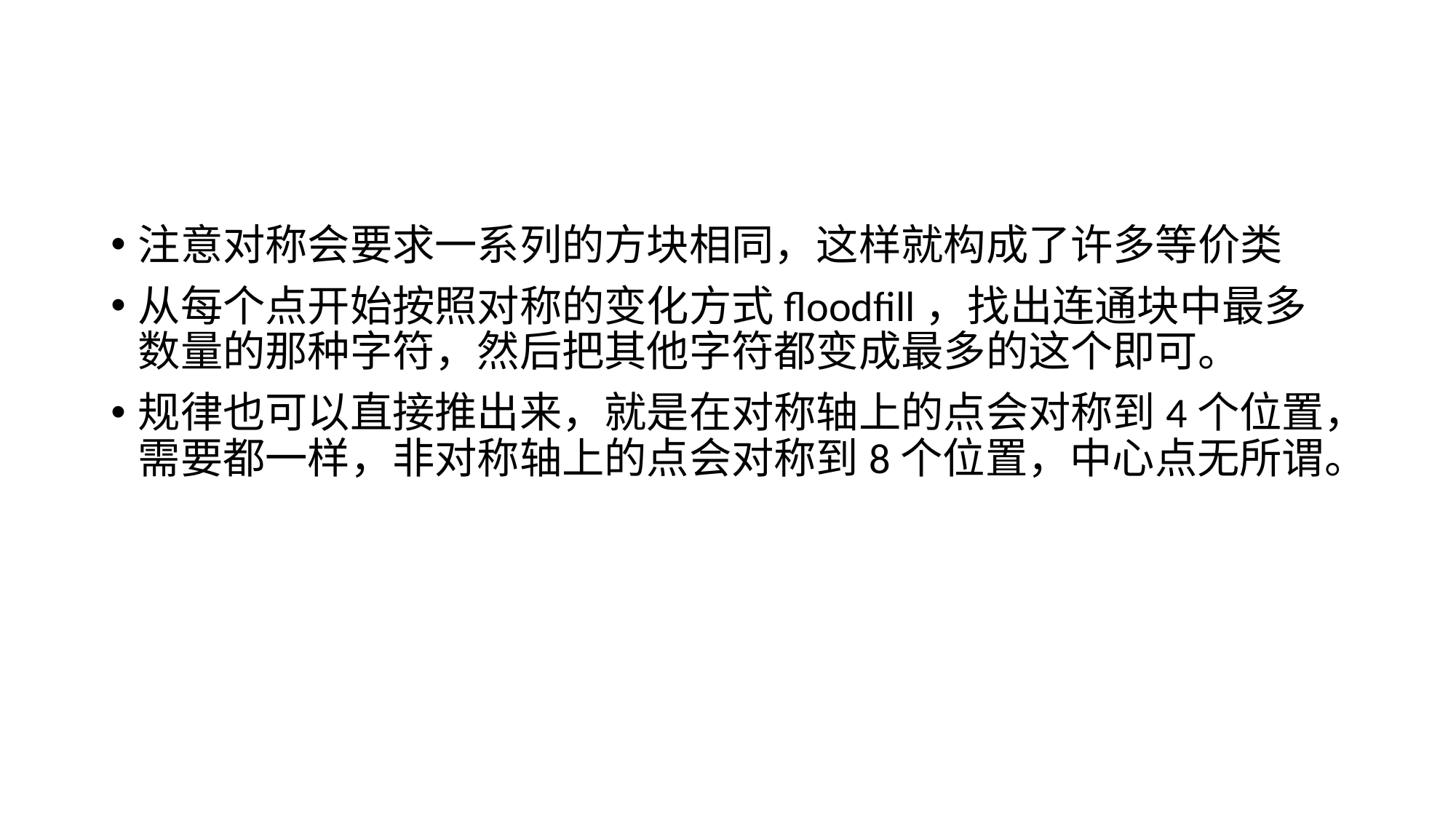

#
注意对称会要求一系列的方块相同，这样就构成了许多等价类
从每个点开始按照对称的变化方式floodfill，找出连通块中最多数量的那种字符，然后把其他字符都变成最多的这个即可。
规律也可以直接推出来，就是在对称轴上的点会对称到4个位置，需要都一样，非对称轴上的点会对称到8个位置，中心点无所谓。